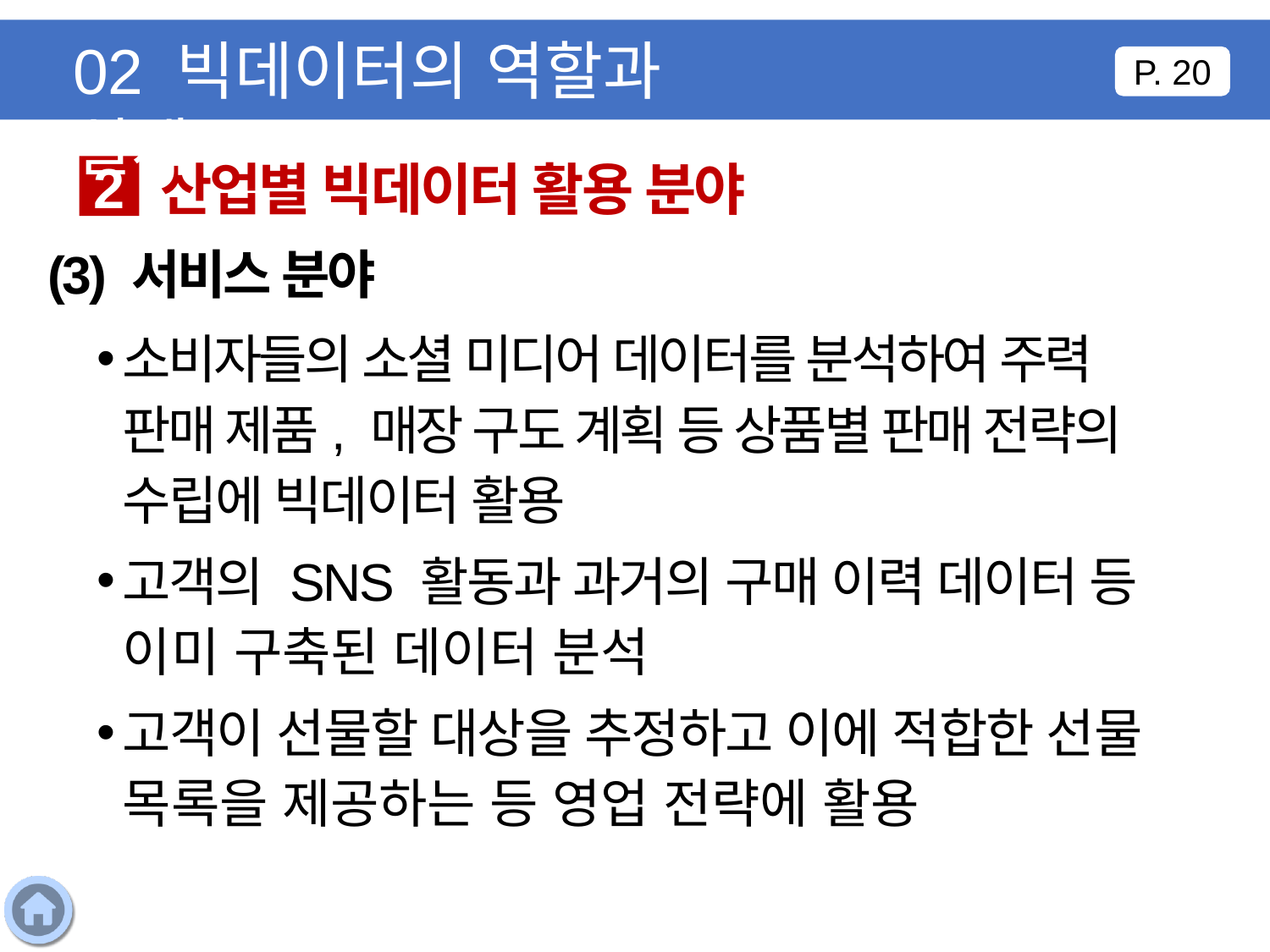

02 빅데이터의 역할과 실제
P. 20
산업별 빅데이터 활용 분야
2
(3) 서비스 분야
소비자들의 소셜 미디어 데이터를 분석하여 주력 판매 제품, 매장 구도 계획 등 상품별 판매 전략의 수립에 빅데이터 활용
고객의 SNS 활동과 과거의 구매 이력 데이터 등 이미 구축된 데이터 분석
고객이 선물할 대상을 추정하고 이에 적합한 선물 목록을 제공하는 등 영업 전략에 활용